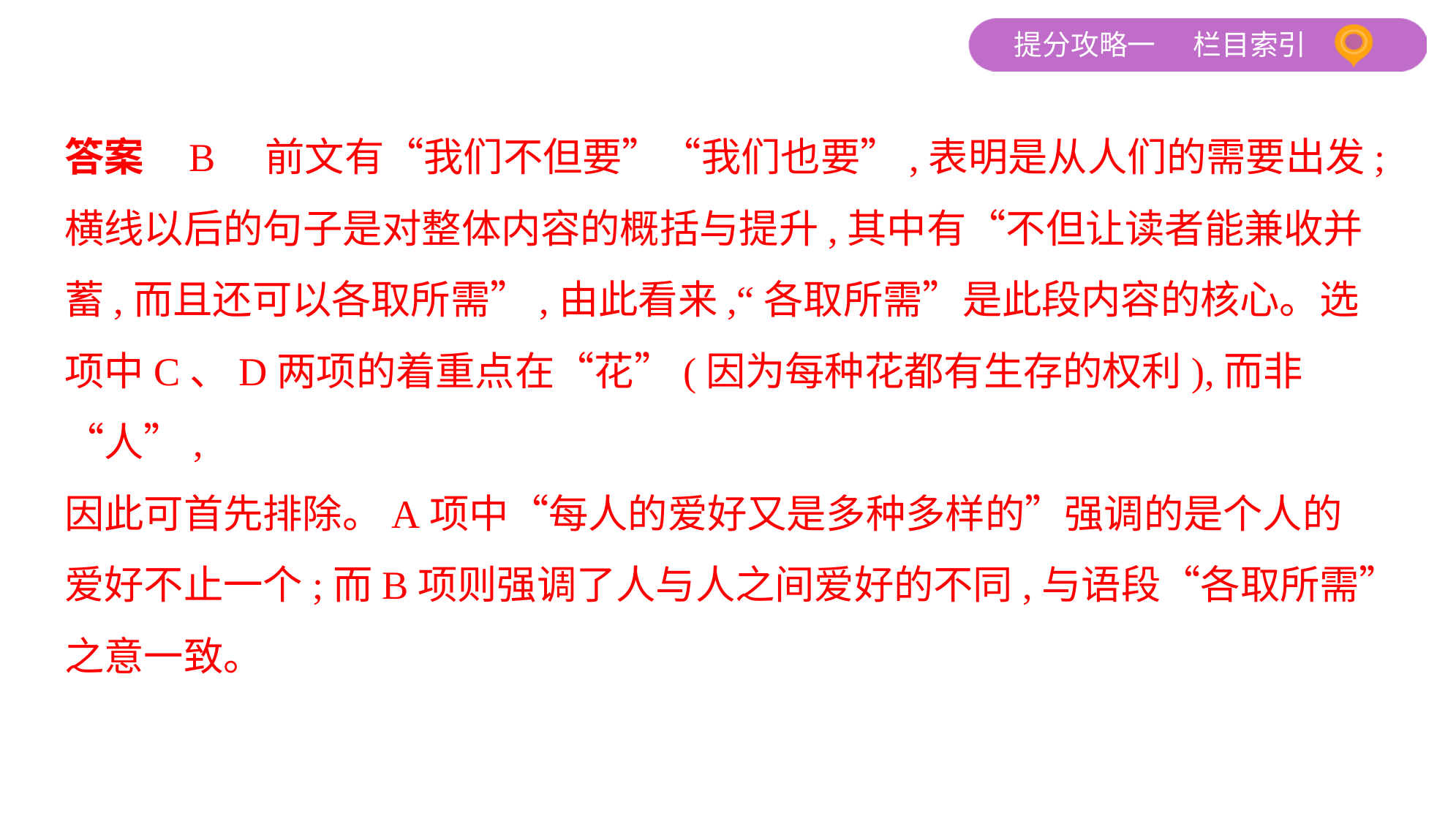

答案    B　前文有“我们不但要”“我们也要”,表明是从人们的需要出发;
横线以后的句子是对整体内容的概括与提升,其中有“不但让读者能兼收并
蓄,而且还可以各取所需”,由此看来,“各取所需”是此段内容的核心。选
项中C、D两项的着重点在“花”(因为每种花都有生存的权利),而非“人”,
因此可首先排除。A项中“每人的爱好又是多种多样的”强调的是个人的
爱好不止一个;而B项则强调了人与人之间爱好的不同,与语段“各取所需”
之意一致。